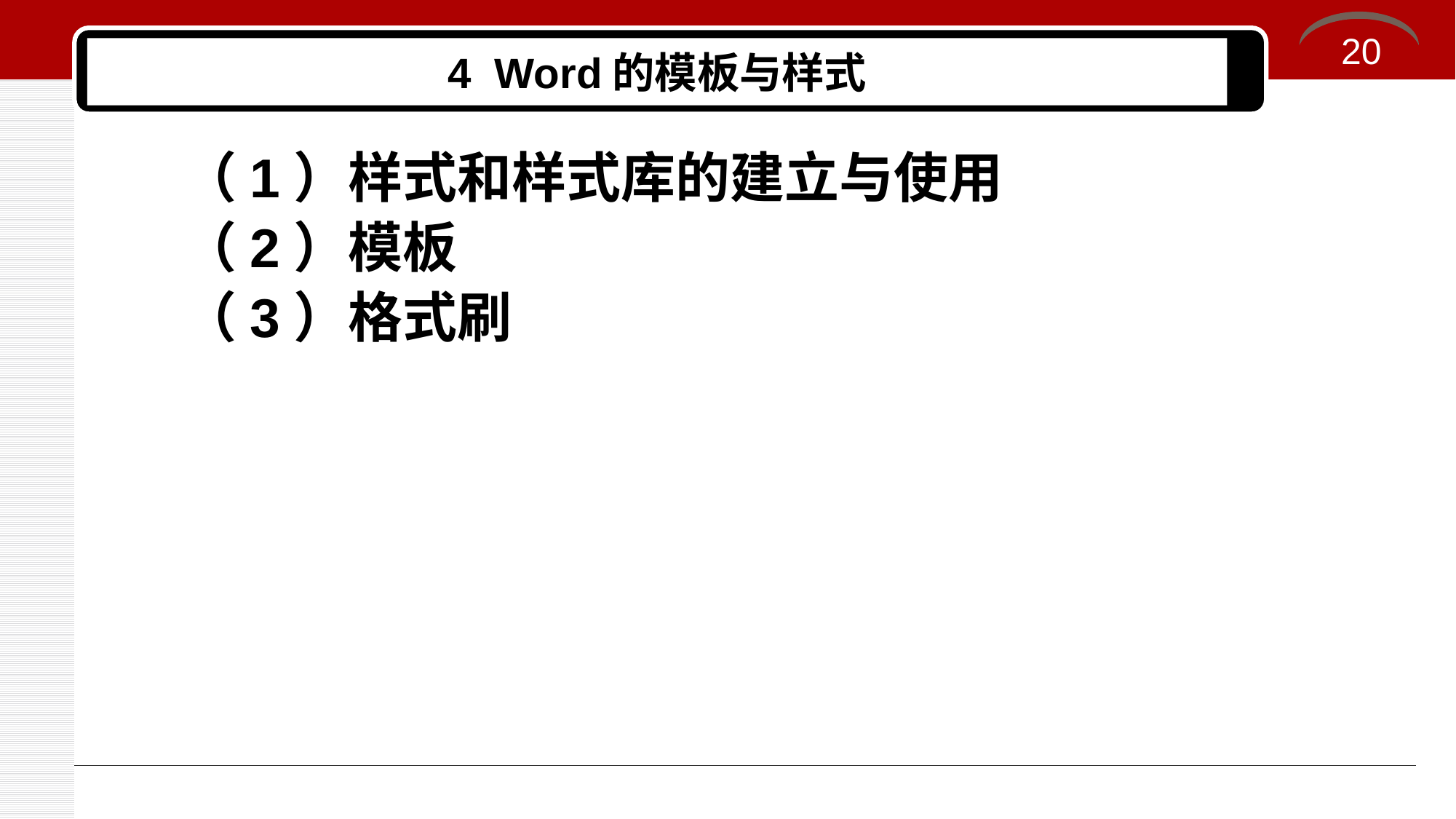

20
# 4  Word的模板与样式
（1）样式和样式库的建立与使用
（2）模板
（3）格式刷